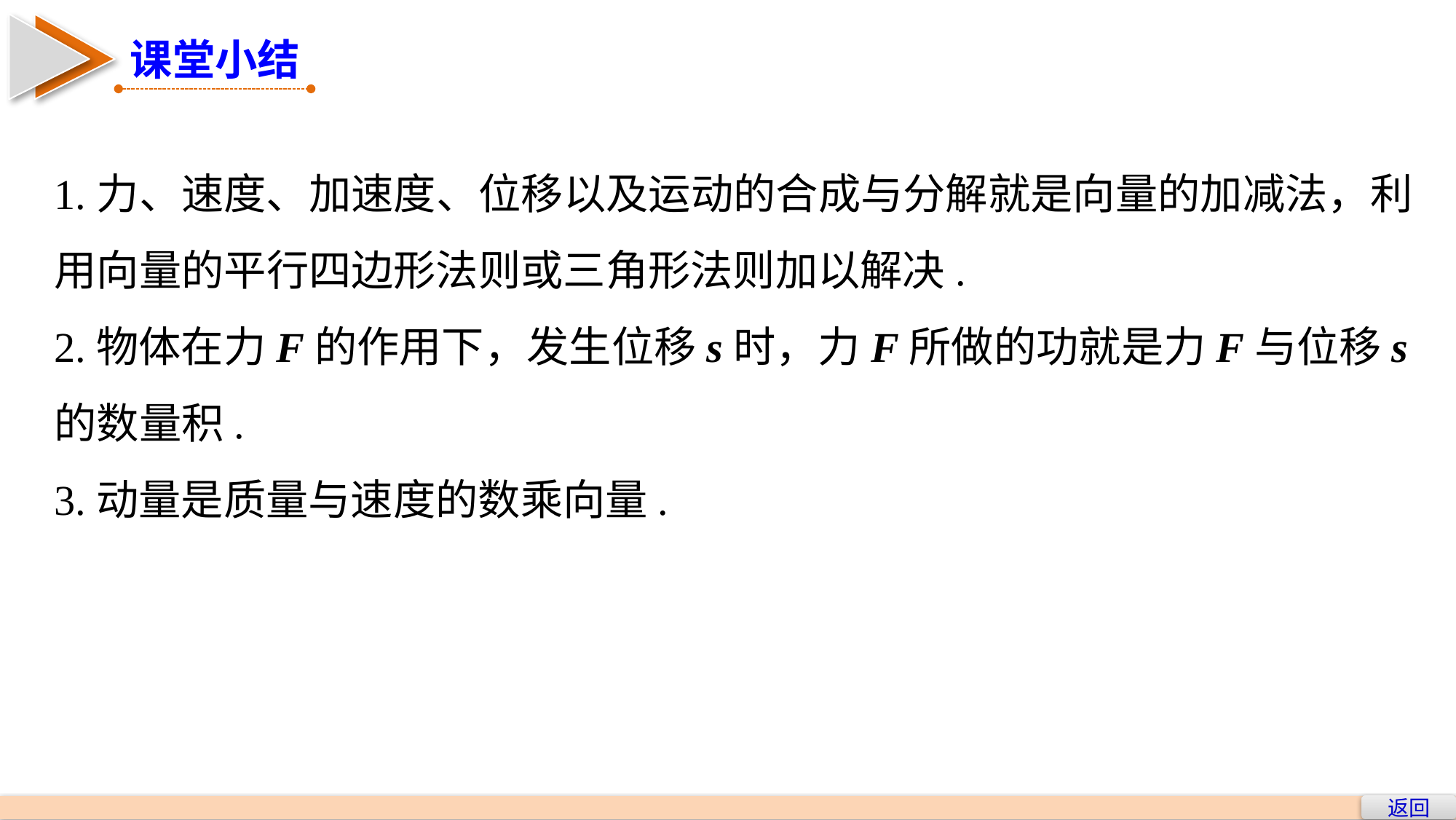

课堂小结
1.力、速度、加速度、位移以及运动的合成与分解就是向量的加减法，利用向量的平行四边形法则或三角形法则加以解决.
2.物体在力F的作用下，发生位移s时，力F所做的功就是力F与位移s的数量积.
3.动量是质量与速度的数乘向量.
返回